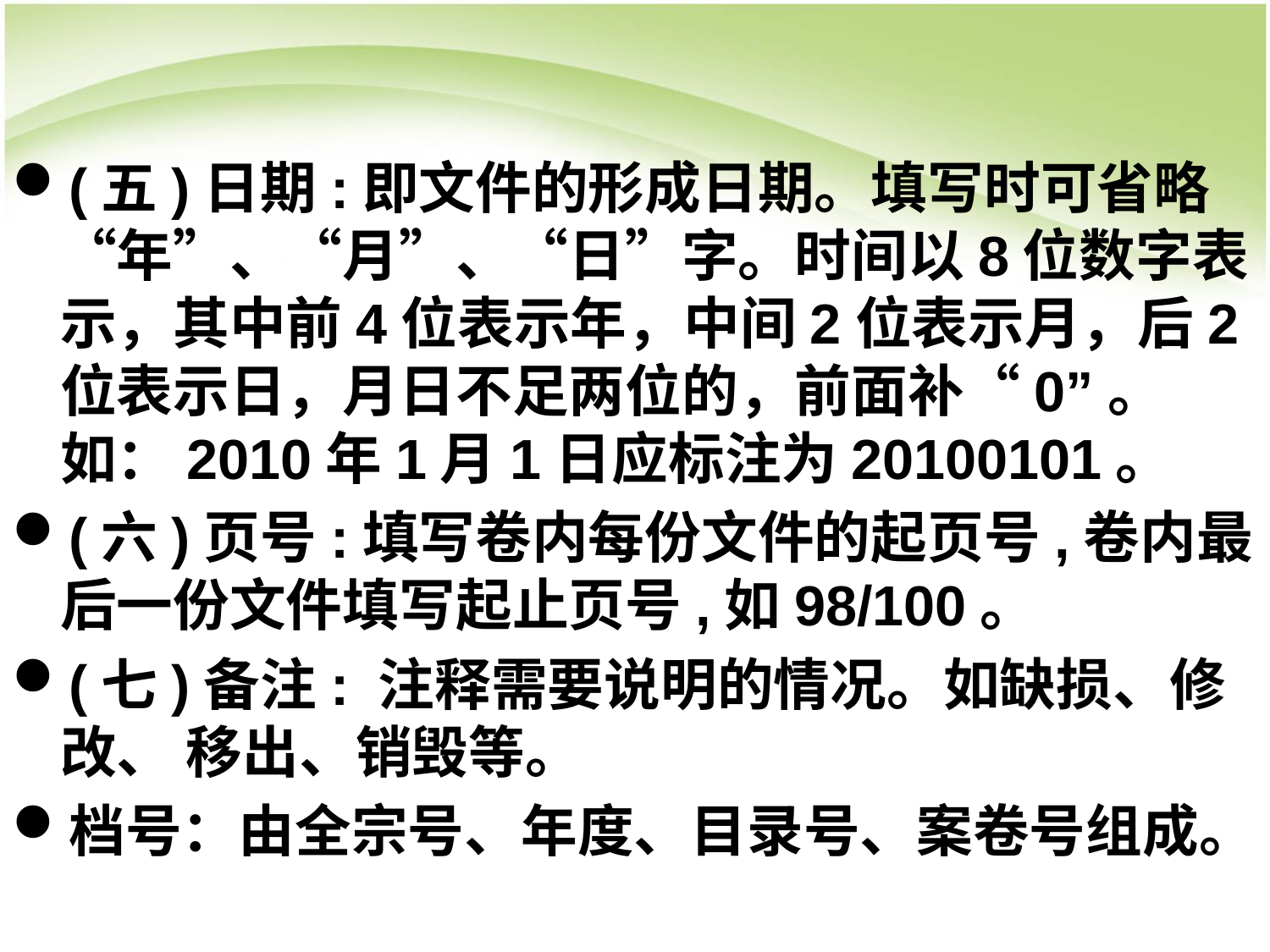

#
(五)日期:即文件的形成日期。填写时可省略“年”、“月”、“日”字。时间以8位数字表示，其中前4位表示年，中间2位表示月，后2位表示日，月日不足两位的，前面补“0”。如：2010年1月1日应标注为20100101。
(六)页号:填写卷内每份文件的起页号,卷内最后一份文件填写起止页号,如98/100。
(七)备注: 注释需要说明的情况。如缺损、修改、 移出、销毁等。
档号：由全宗号、年度、目录号、案卷号组成。